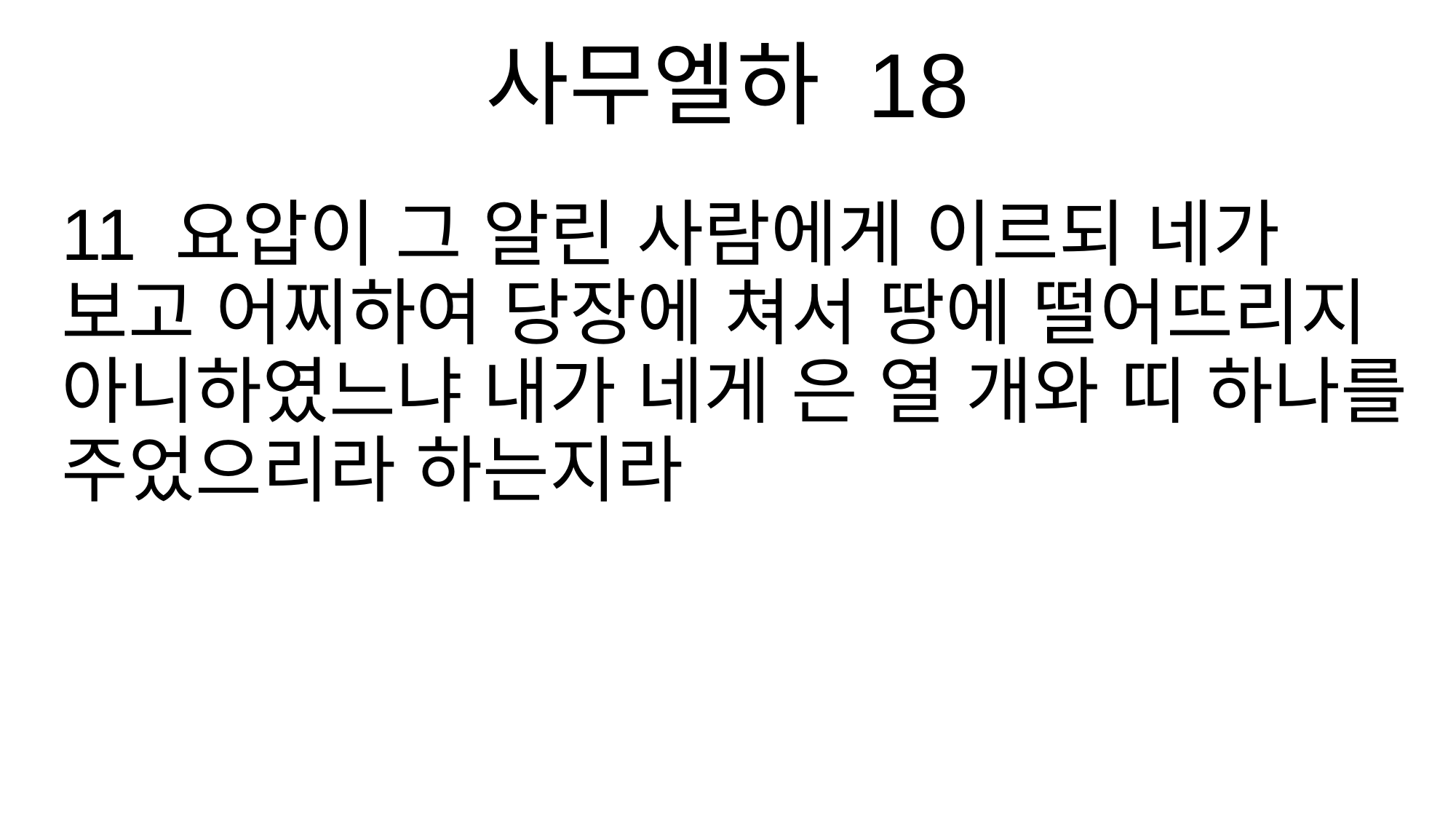

사무엘하 18
11 요압이 그 알린 사람에게 이르되 네가 보고 어찌하여 당장에 쳐서 땅에 떨어뜨리지 아니하였느냐 내가 네게 은 열 개와 띠 하나를 주었으리라 하는지라